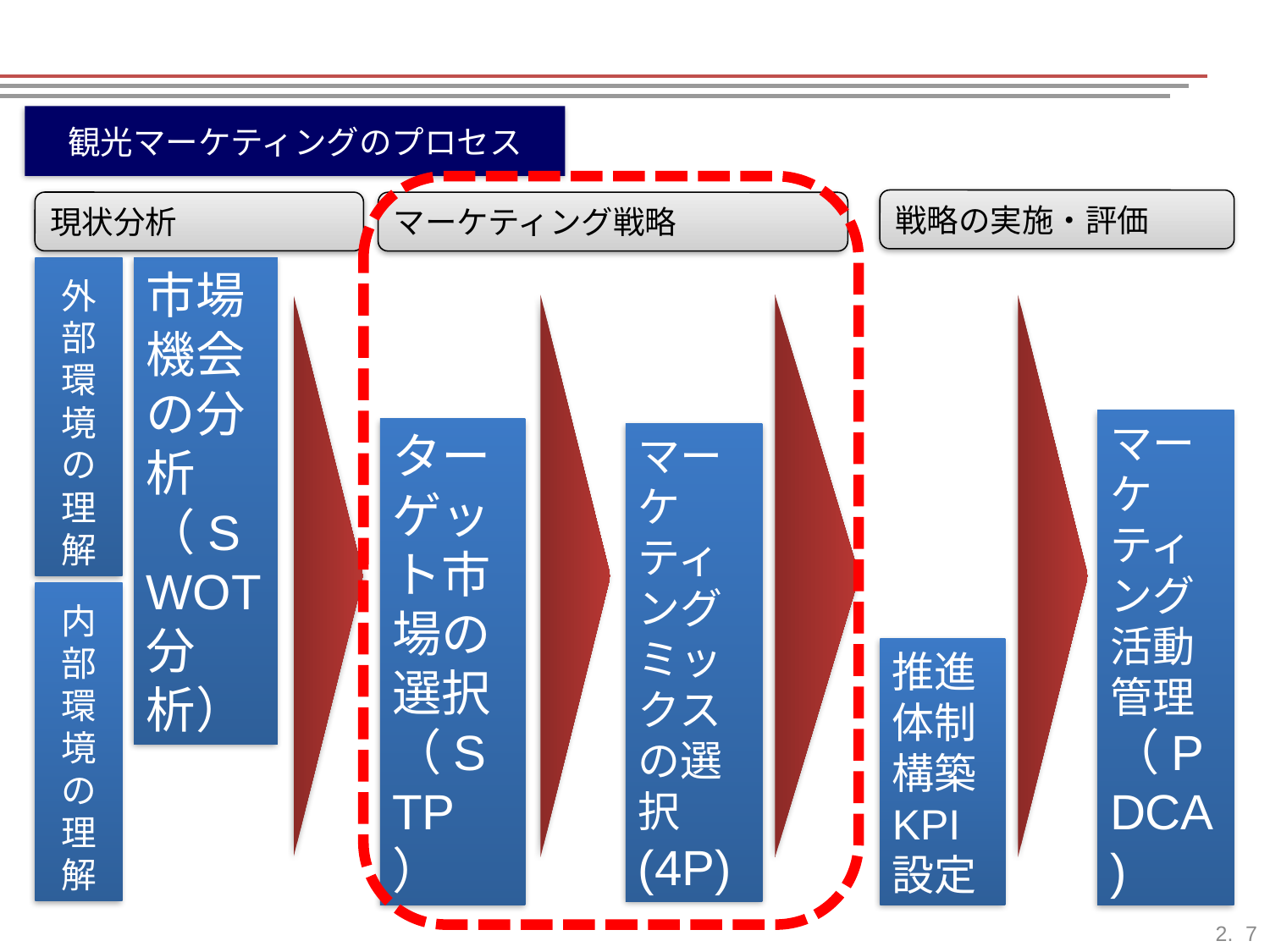

観光マーケティングのプロセス

戦略の実施・評価
現状分析
マーケティング戦略
外部環境の理解
市場機会の分析
（SWOT分析）
マーケティングミックスの選択(4P)
ターゲット市場の選択（STP）
推進体制構築
KPI設定
マーケティング活動管理（PDCA)

内部環境の理解
7